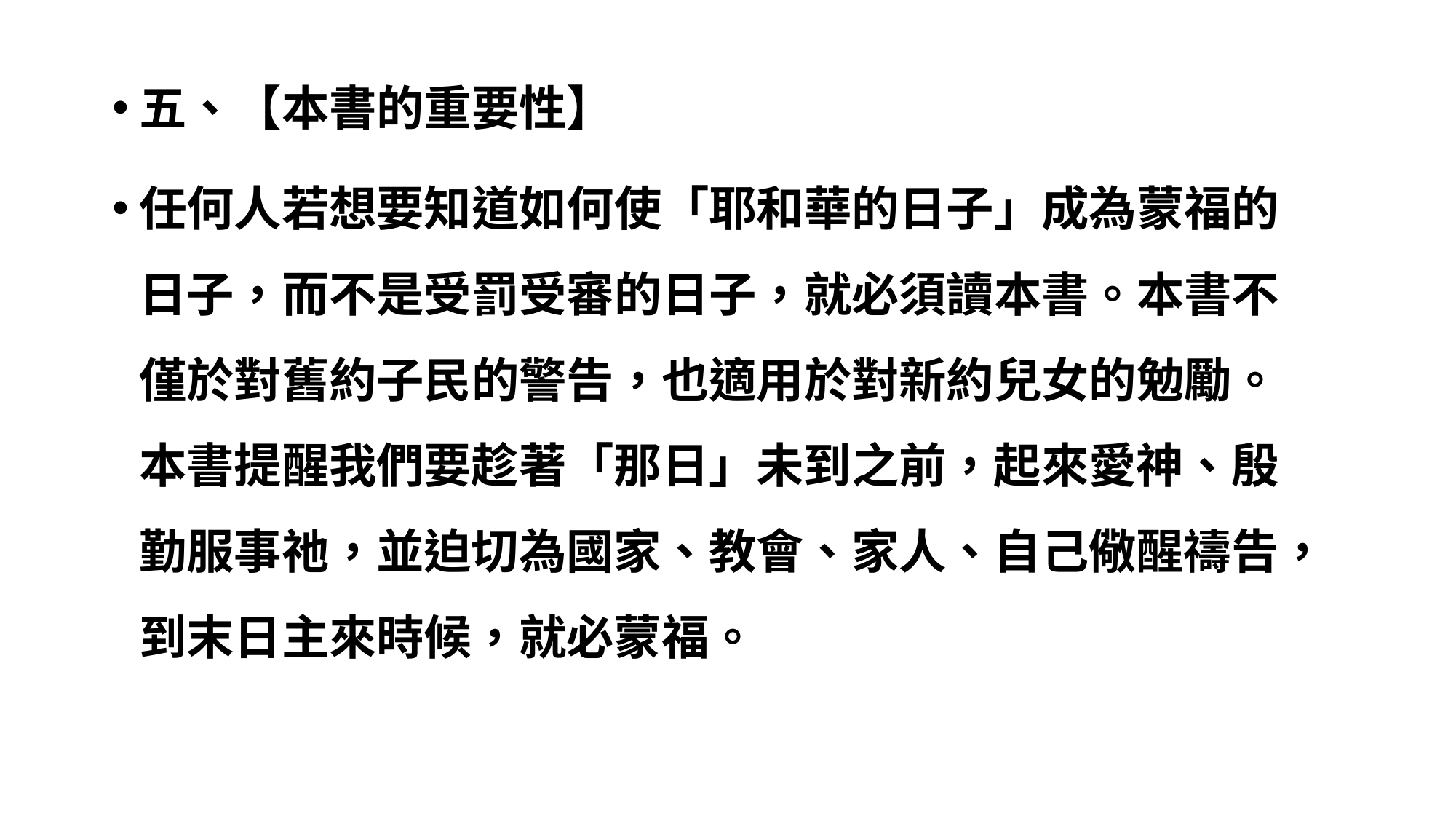

五、【本書的重要性】
任何人若想要知道如何使「耶和華的日子」成為蒙福的日子，而不是受罰受審的日子，就必須讀本書。本書不僅於對舊約子民的警告，也適用於對新約兒女的勉勵。本書提醒我們要趁著「那日」未到之前，起來愛神、殷勤服事祂，並迫切為國家、教會、家人、自己儆醒禱告，到末日主來時候，就必蒙福。